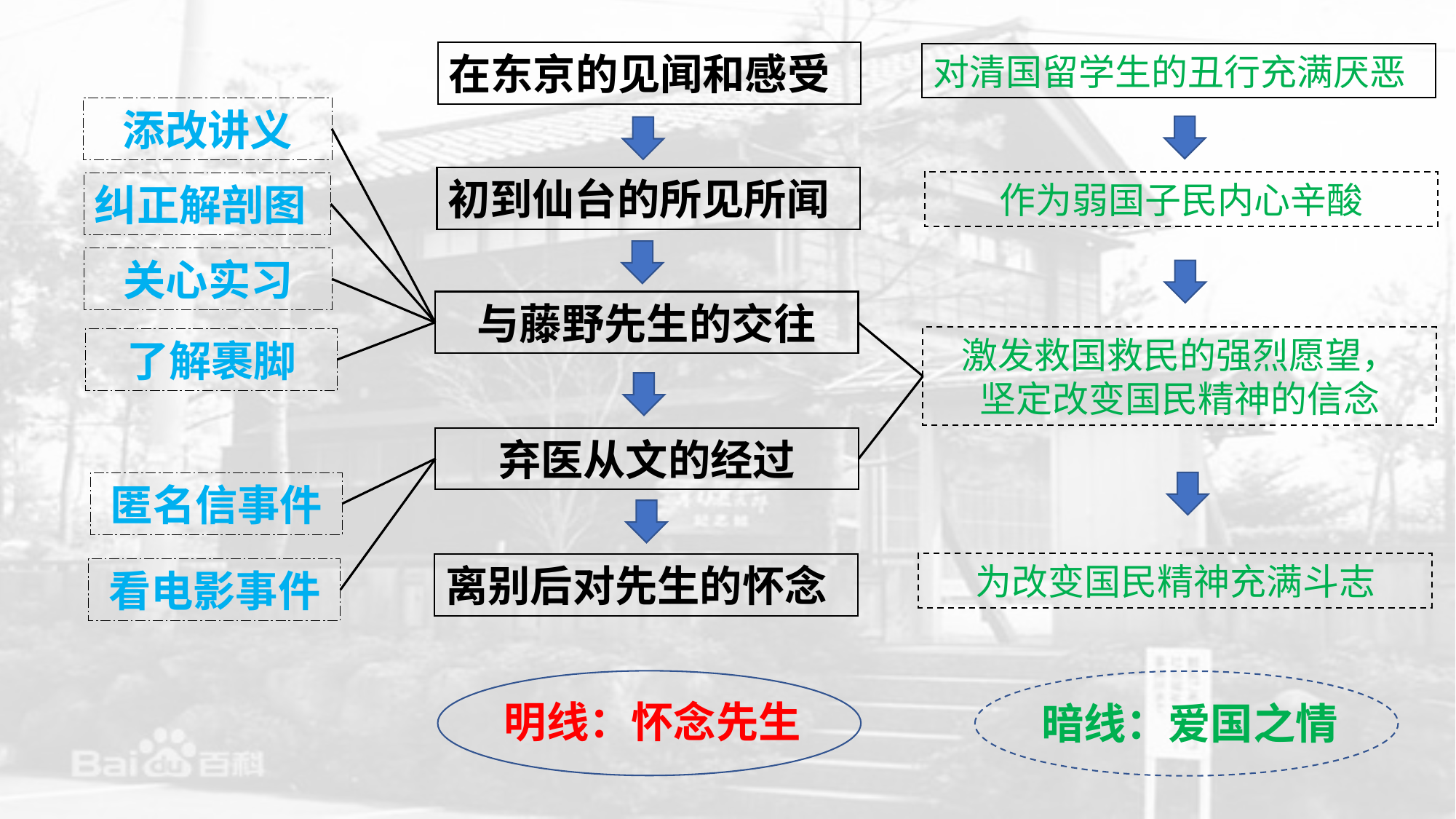

在东京的见闻和感受
对清国留学生的丑行充满厌恶
添改讲义

初到仙台的所见所闻
作为弱国子民内心辛酸
纠正解剖图

关心实习

与藤野先生的交往
激发救国救民的强烈愿望，
坚定改变国民精神的信念
了解裹脚

弃医从文的经过

匿名信事件

为改变国民精神充满斗志
离别后对先生的怀念
看电影事件

明线：怀念先生

暗线：爱国之情